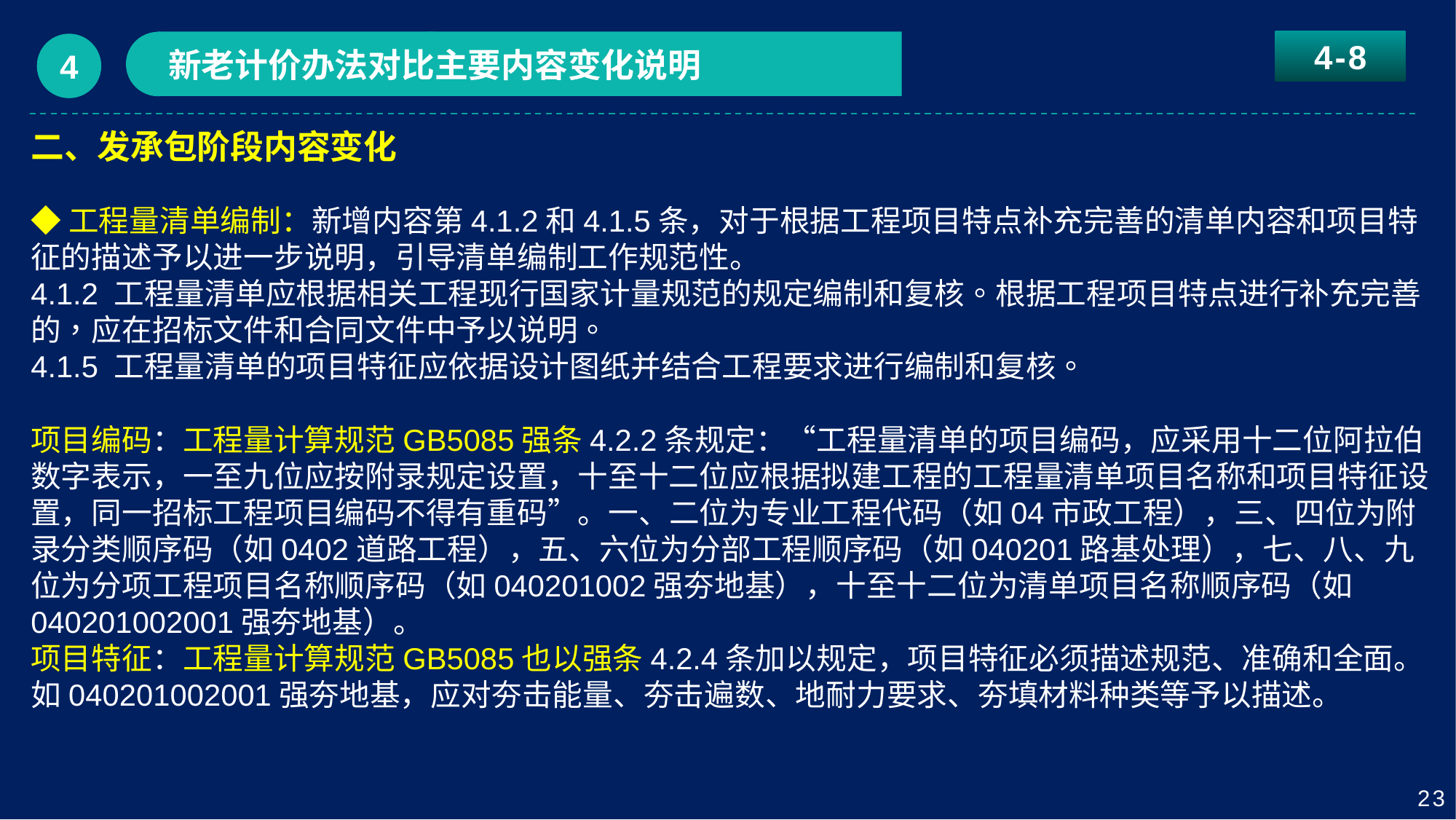

4-8
新老计价办法对比主要内容变化说明

4
二、发承包阶段内容变化

◆工程量清单编制：新增内容第4.1.2和4.1.5条，对于根据工程项目特点补充完善的清单内容和项目特征的描述予以进一步说明，引导清单编制工作规范性。
4.1.2 工程量清单应根据相关工程现行国家计量规范的规定编制和复核。根据工程项目特点进行补充完善的，应在招标文件和合同文件中予以说明。
4.1.5 工程量清单的项目特征应依据设计图纸并结合工程要求进行编制和复核。

项目编码：工程量计算规范GB5085强条4.2.2条规定：“工程量清单的项目编码，应采用十二位阿拉伯数字表示，一至九位应按附录规定设置，十至十二位应根据拟建工程的工程量清单项目名称和项目特征设置，同一招标工程项目编码不得有重码”。一、二位为专业工程代码（如04市政工程），三、四位为附录分类顺序码（如0402道路工程），五、六位为分部工程顺序码（如040201路基处理），七、八、九位为分项工程项目名称顺序码（如040201002强夯地基），十至十二位为清单项目名称顺序码（如040201002001强夯地基）。
项目特征：工程量计算规范GB5085也以强条4.2.4条加以规定，项目特征必须描述规范、准确和全面。如040201002001强夯地基，应对夯击能量、夯击遍数、地耐力要求、夯填材料种类等予以描述。
23